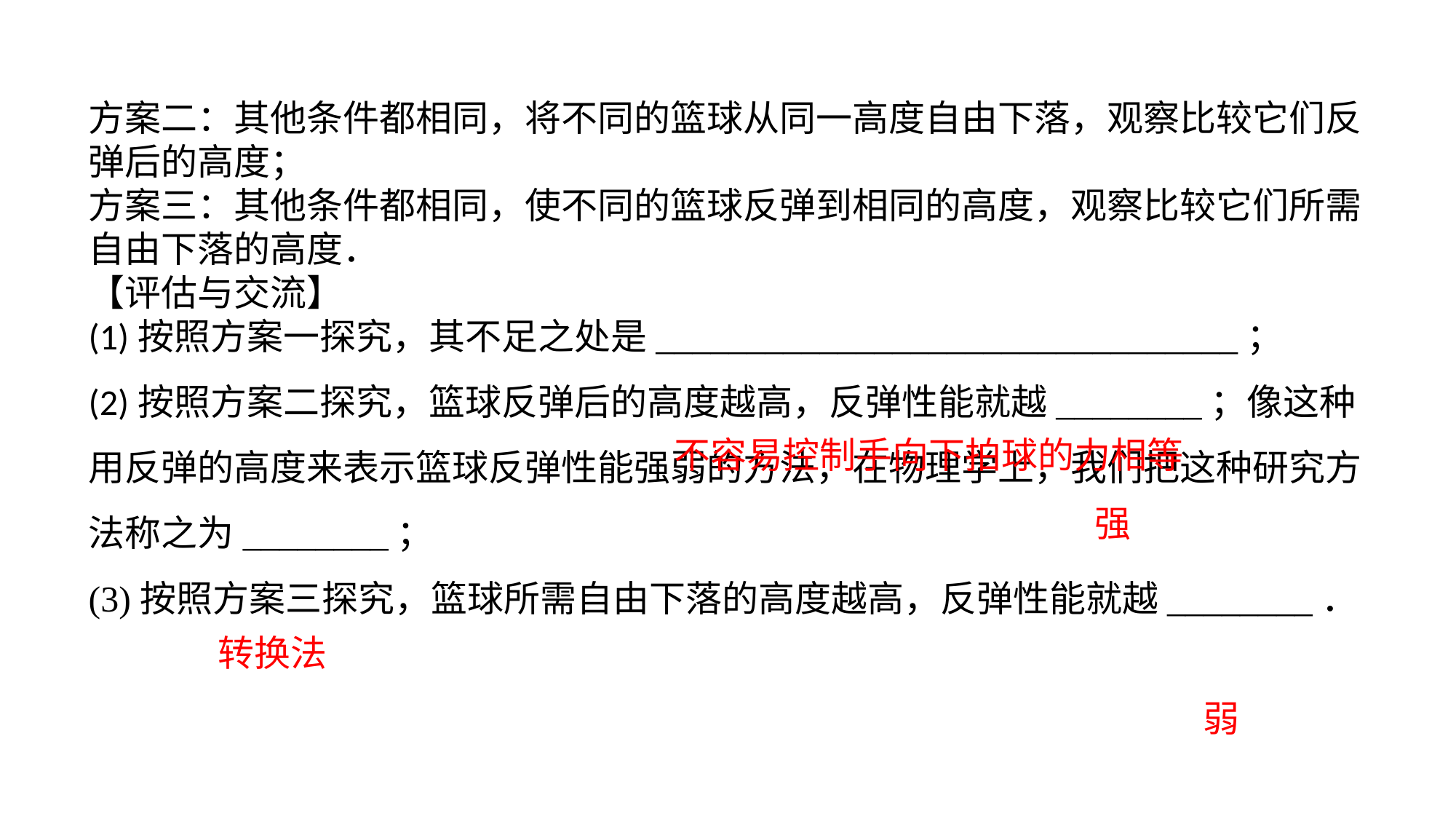

方案二：其他条件都相同，将不同的篮球从同一高度自由下落，观察比较它们反弹后的高度；方案三：其他条件都相同，使不同的篮球反弹到相同的高度，观察比较它们所需自由下落的高度．【评估与交流】(1)按照方案一探究，其不足之处是________________________________；(2)按照方案二探究，篮球反弹后的高度越高，反弹性能就越________；像这种用反弹的高度来表示篮球反弹性能强弱的方法，在物理学上，我们把这种研究方法称之为________；
(3)按照方案三探究，篮球所需自由下落的高度越高，反弹性能就越________．
不容易控制手向下拍球的力相等
强
转换法
弱